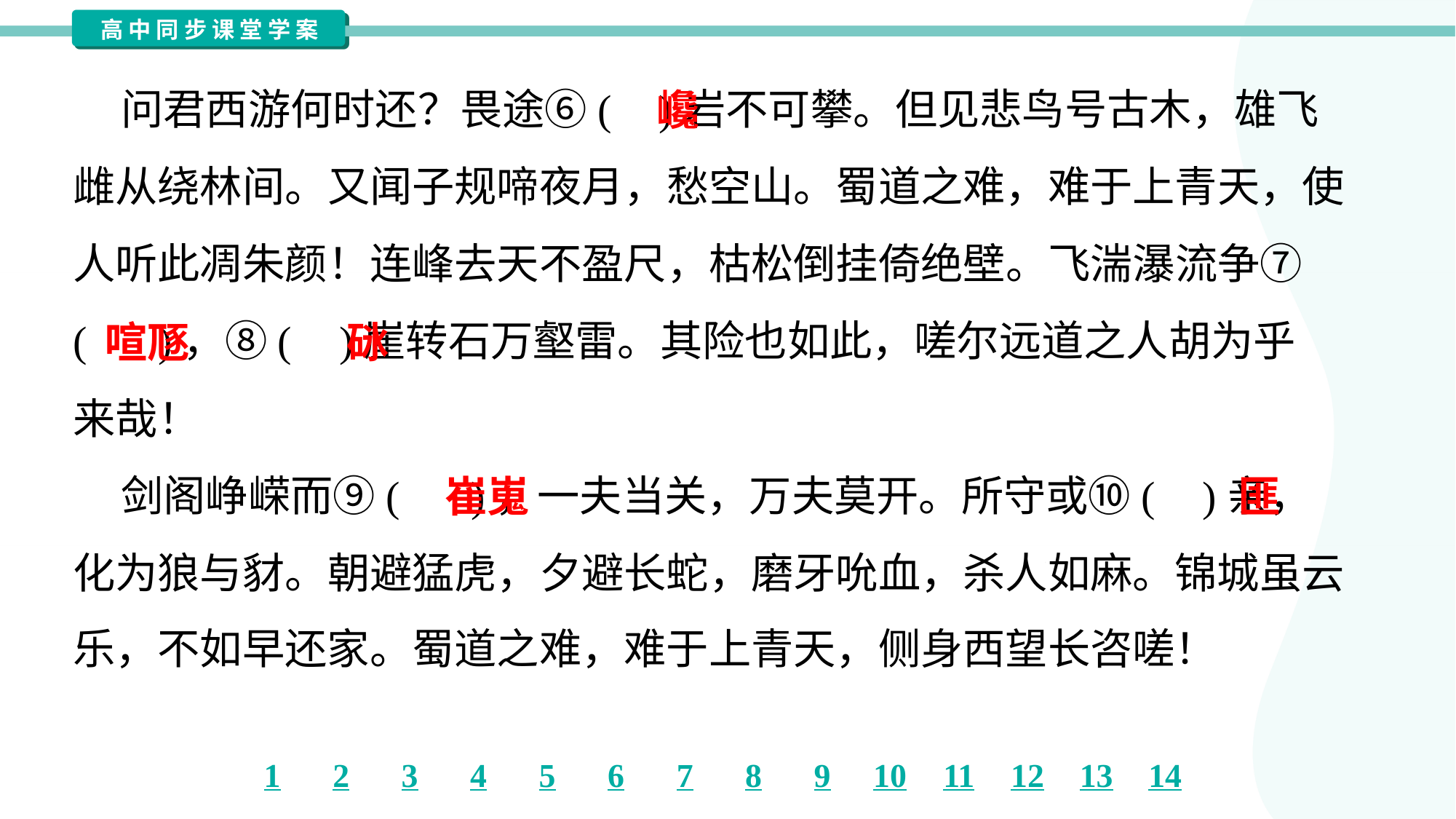

问君西游何时还？畏途⑥(    )岩不可攀。但见悲鸟号古木，雄飞
雌从绕林间。又闻子规啼夜月，愁空山。蜀道之难，难于上青天，使
人听此凋朱颜！连峰去天不盈尺，枯松倒挂倚绝壁。飞湍瀑流争⑦
(      )，⑧(    )崖转石万壑雷。其险也如此，嗟尔远道之人胡为乎
来哉！
    剑阁峥嵘而⑨(      )，一夫当关，万夫莫开。所守或⑩(    )亲，
化为狼与豺。朝避猛虎，夕避长蛇，磨牙吮血，杀人如麻。锦城虽云
乐，不如早还家。蜀道之难，难于上青天，侧身西望长咨嗟！#1.3
巉
喧豗
砯
崔嵬
匪